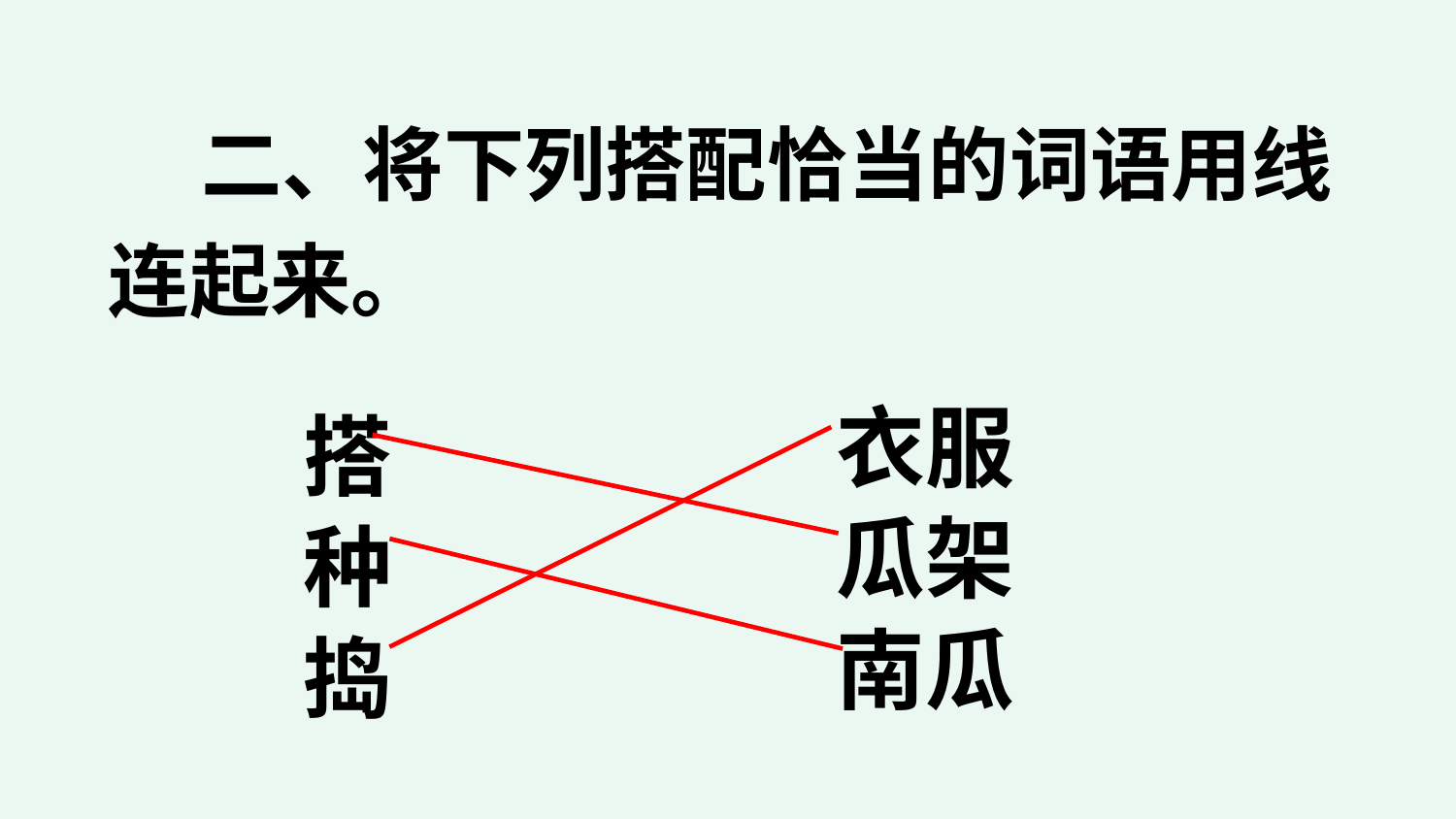

二、将下列搭配恰当的词语用线连起来。
衣服
搭
瓜架
种
南瓜
捣